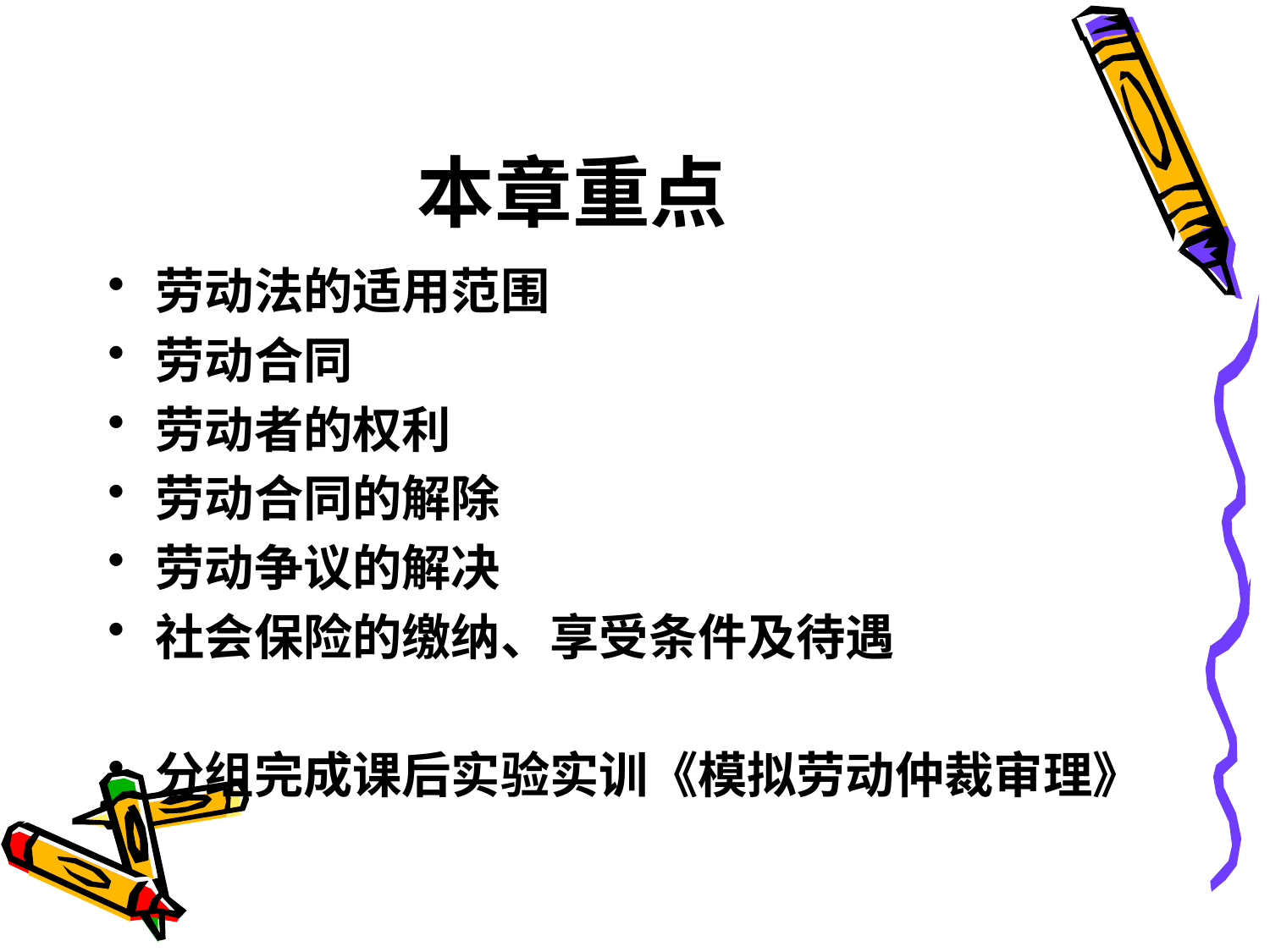

# 本章重点
劳动法的适用范围
劳动合同
劳动者的权利
劳动合同的解除
劳动争议的解决
社会保险的缴纳、享受条件及待遇

分组完成课后实验实训《模拟劳动仲裁审理》